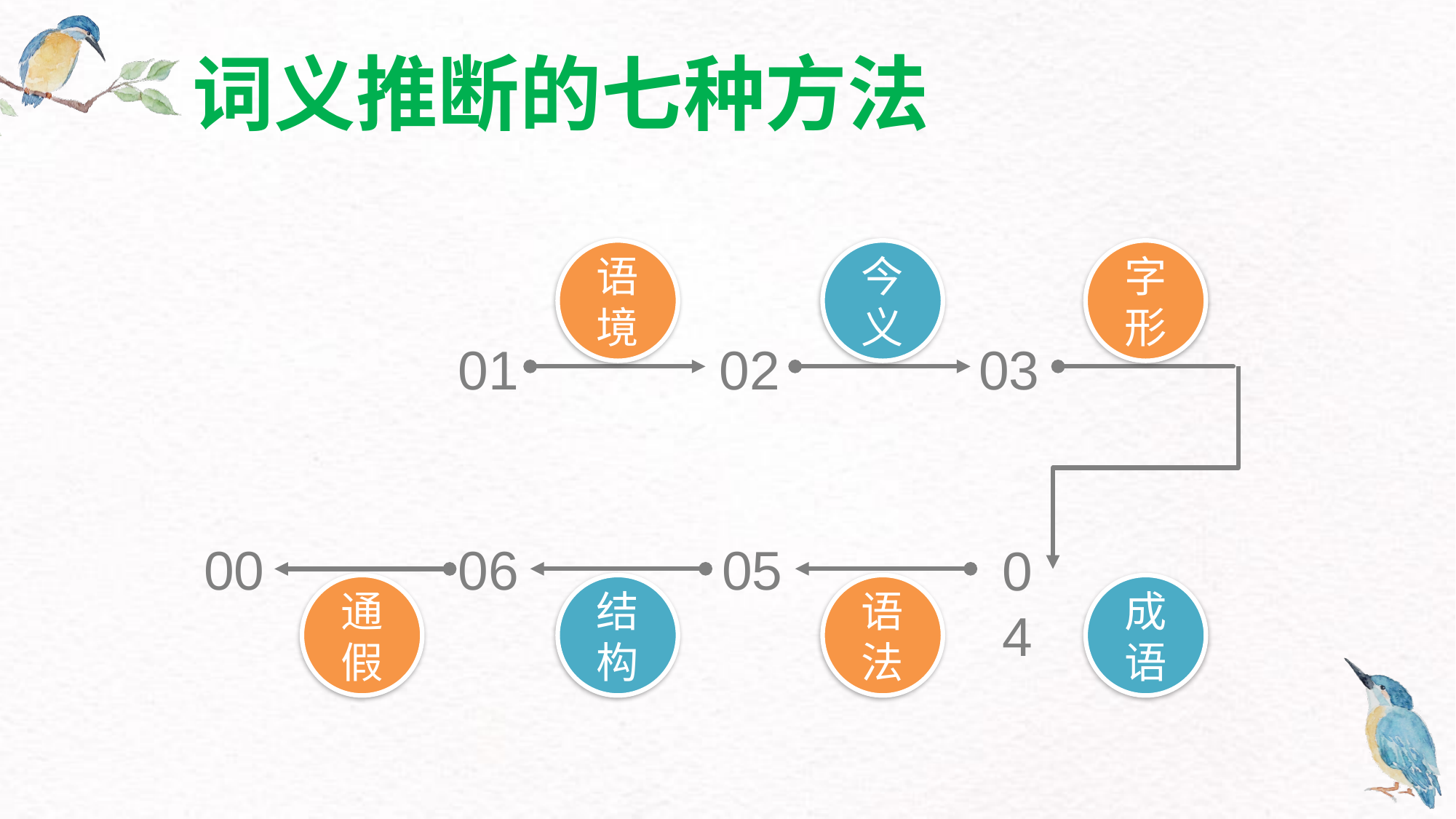

词义推断的七种方法
语境
今义
字形
通假
结构
语法
成语
01
02
03
05
06
04
00